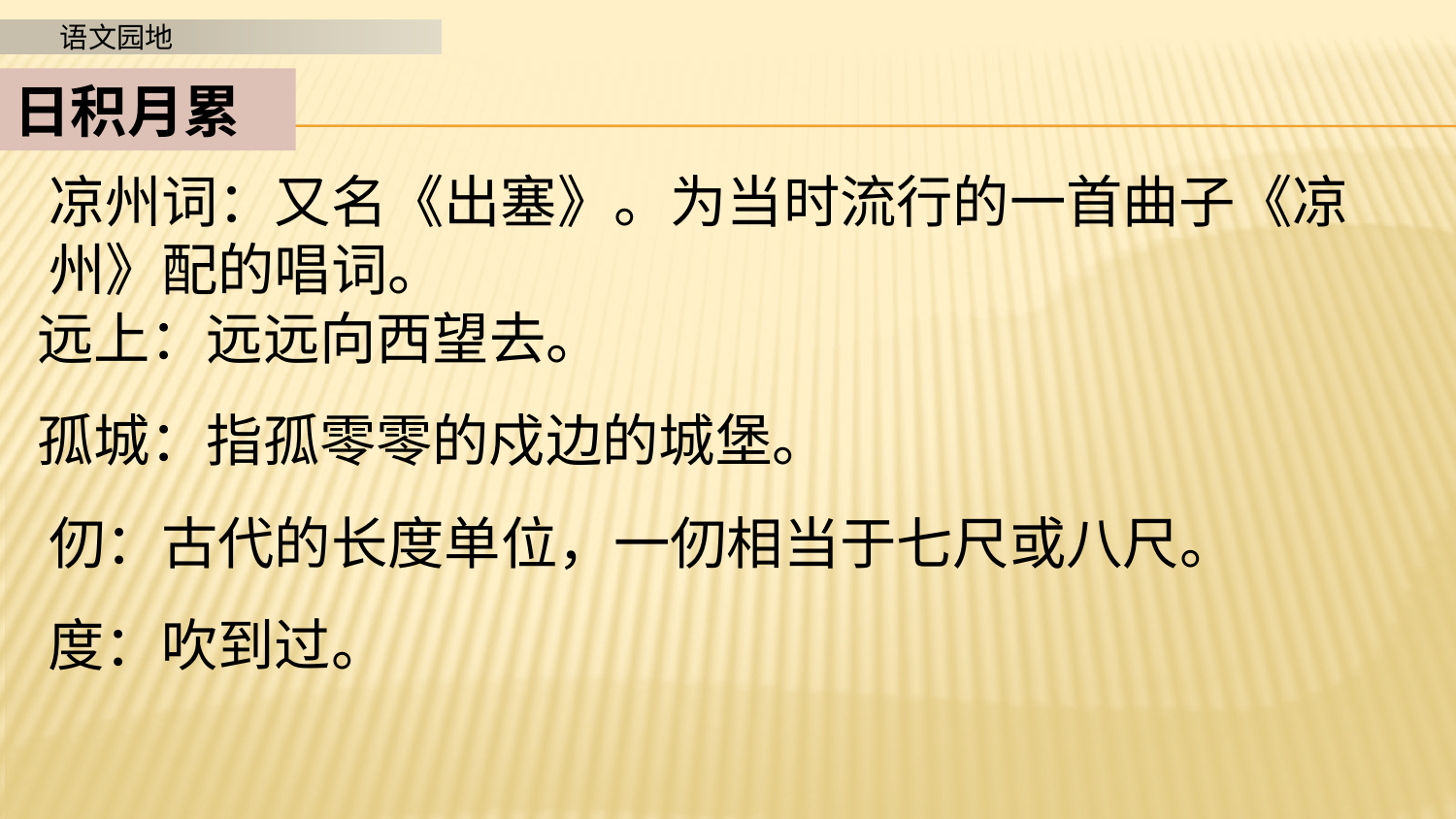

日积月累
凉州词：又名《出塞》。为当时流行的一首曲子《凉州》配的唱词。
远上：远远向西望去。
孤城：指孤零零的戍边的城堡。
仞：古代的长度单位，一仞相当于七尺或八尺。
度：吹到过。